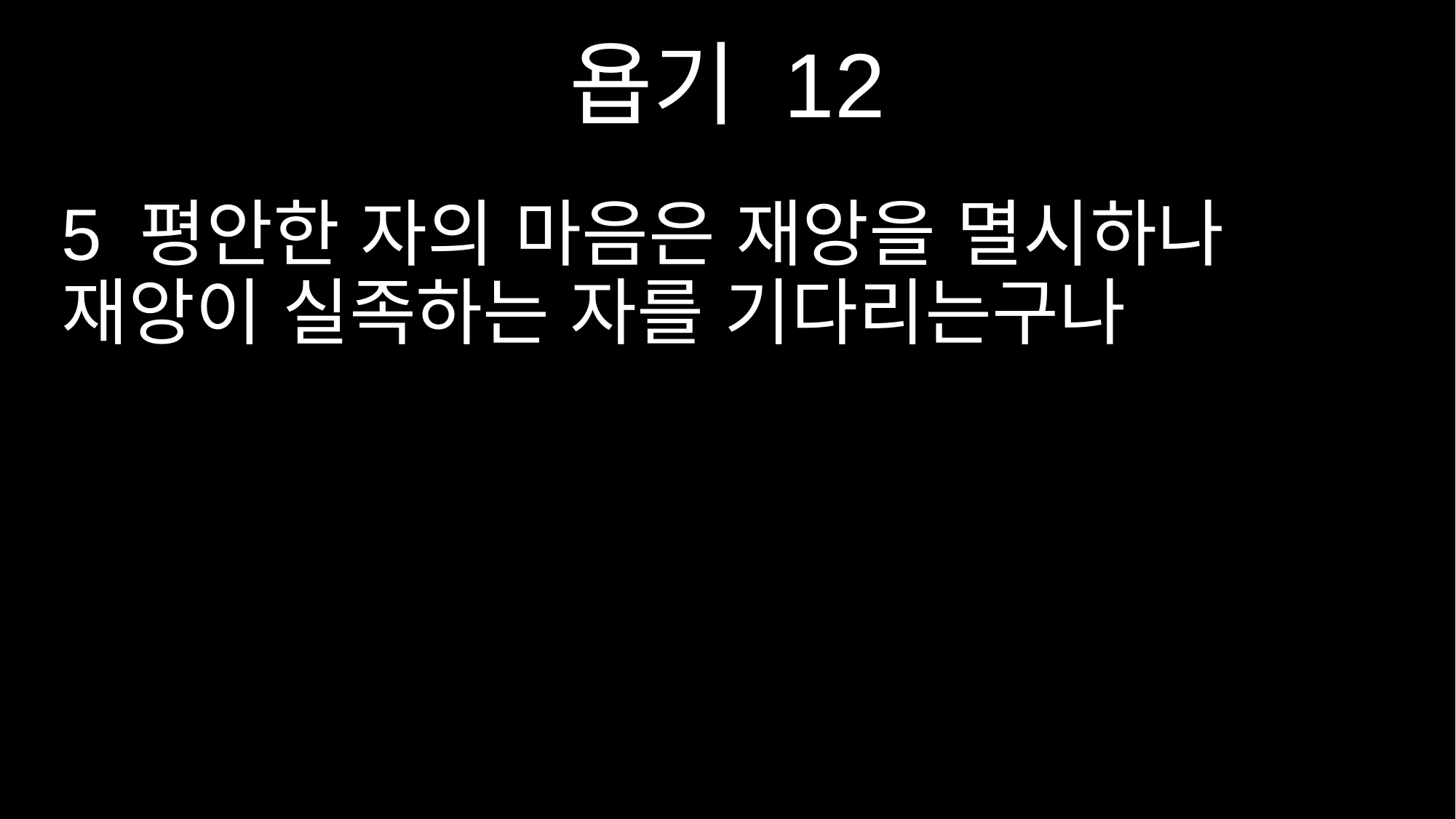

욥기 12
5 평안한 자의 마음은 재앙을 멸시하나 재앙이 실족하는 자를 기다리는구나